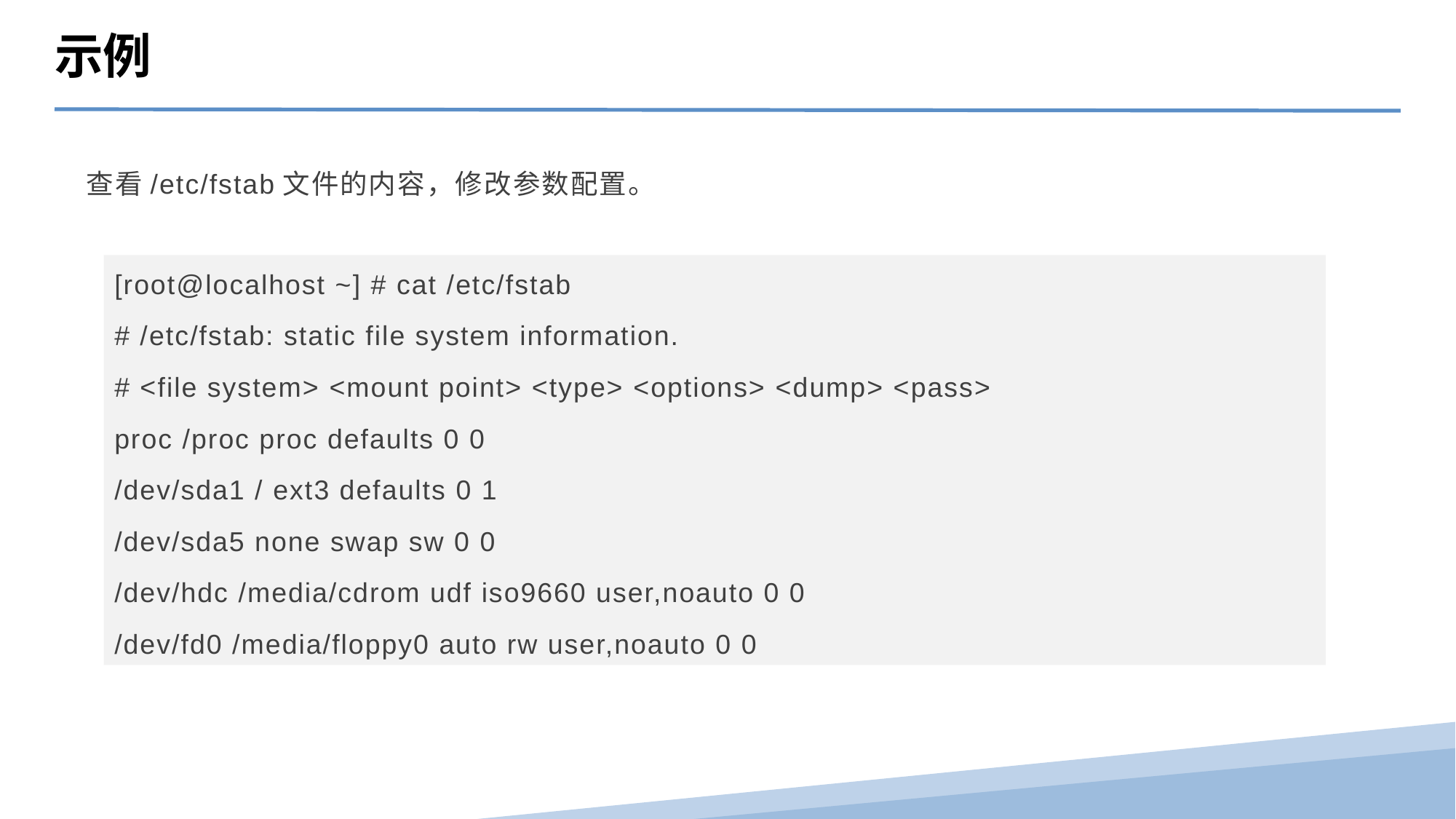

示例
查看/etc/fstab文件的内容，修改参数配置。

[root@localhost ~] # cat /etc/fstab
# /etc/fstab: static file system information.
# <file system> <mount point> <type> <options> <dump> <pass>
proc /proc proc defaults 0 0
/dev/sda1 / ext3 defaults 0 1
/dev/sda5 none swap sw 0 0
/dev/hdc /media/cdrom udf iso9660 user,noauto 0 0
/dev/fd0 /media/floppy0 auto rw user,noauto 0 0